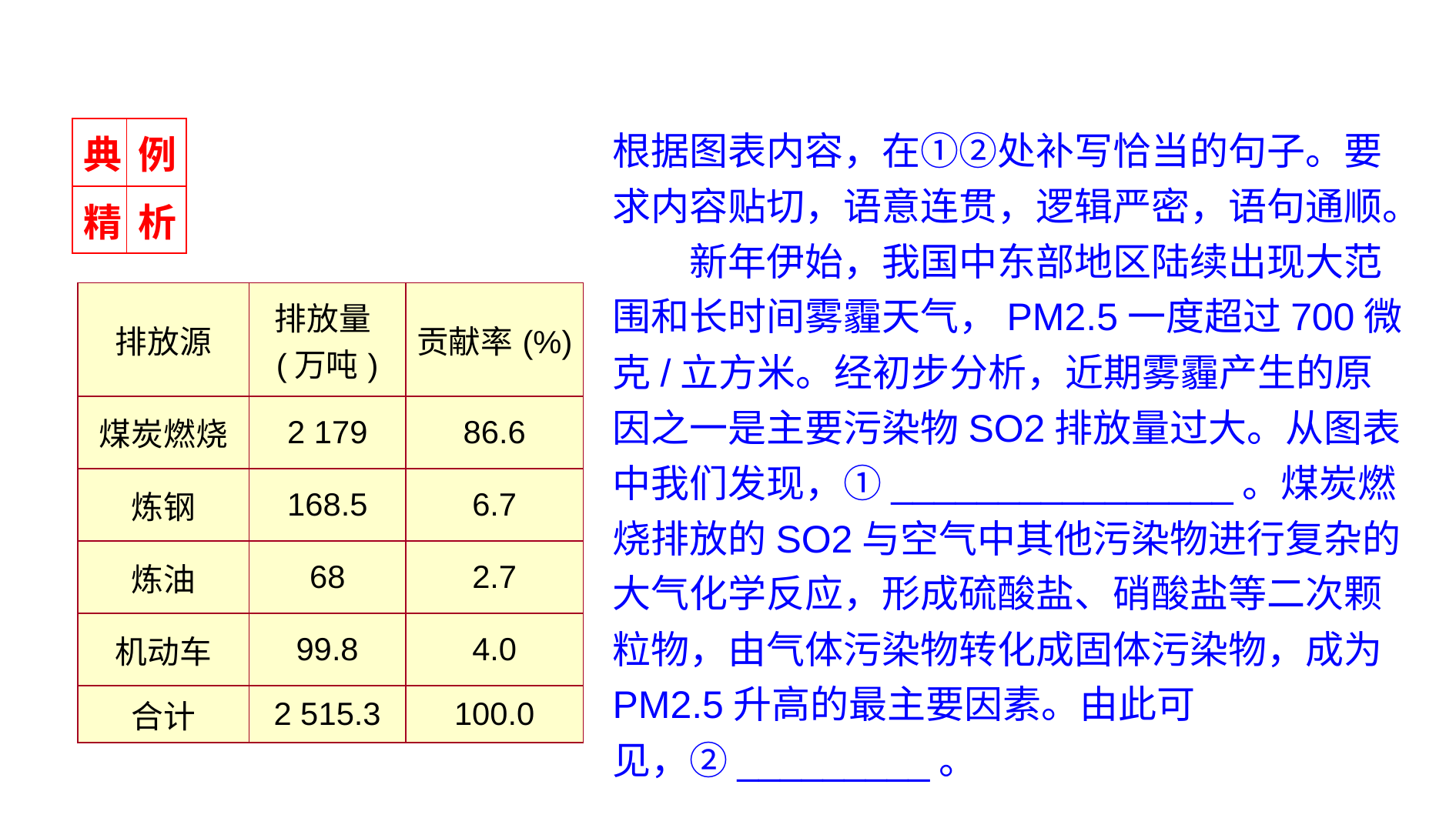

根据图表内容，在①②处补写恰当的句子。要求内容贴切，语意连贯，逻辑严密，语句通顺。
　　新年伊始，我国中东部地区陆续出现大范围和长时间雾霾天气，PM2.5一度超过700微克/立方米。经初步分析，近期雾霾产生的原因之一是主要污染物SO2排放量过大。从图表中我们发现，①________________。煤炭燃烧排放的SO2与空气中其他污染物进行复杂的大气化学反应，形成硫酸盐、硝酸盐等二次颗粒物，由气体污染物转化成固体污染物，成为PM2.5升高的最主要因素。由此可见，②_________。
| 典 | 例 |
| --- | --- |
| 精 | 析 |
| 排放源 | 排放量(万吨) | 贡献率(%) |
| --- | --- | --- |
| 煤炭燃烧 | 2 179 | 86.6 |
| 炼钢 | 168.5 | 6.7 |
| 炼油 | 68 | 2.7 |
| 机动车 | 99.8 | 4.0 |
| 合计 | 2 515.3 | 100.0 |